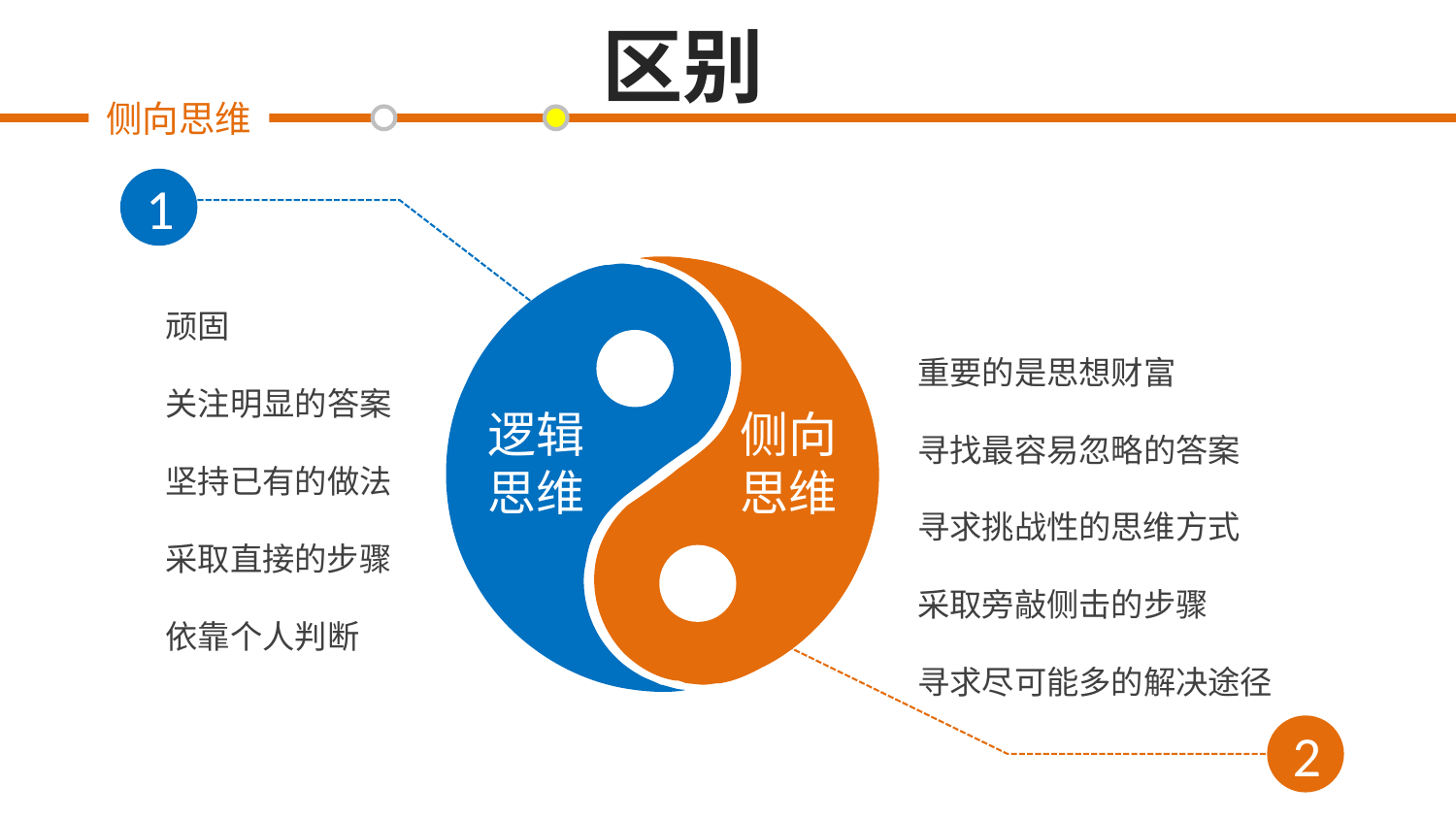

区别
侧向思维

1

顽固
关注明显的答案
坚持已有的做法
采取直接的步骤
依靠个人判断
重要的是思想财富
寻找最容易忽略的答案
寻求挑战性的思维方式
采取旁敲侧击的步骤
寻求尽可能多的解决途径
逻辑
思维
侧向
思维

2